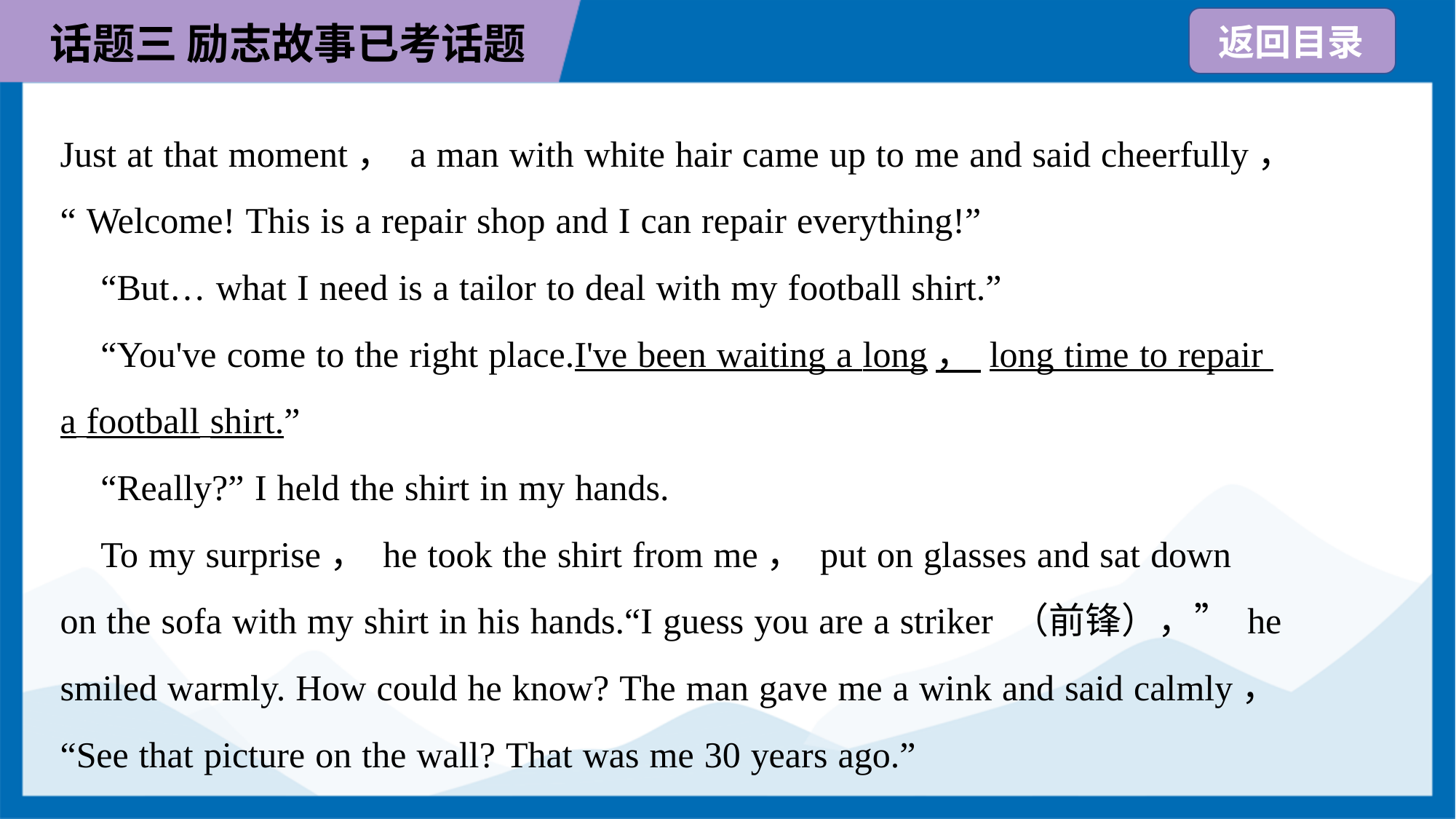

Just at that moment， a man with white hair came up to me and said cheerfully，
“ Welcome! This is a repair shop and I can repair everything!”
    “But… what I need is a tailor to deal with my football shirt.”
    “You've come to the right place.I've been waiting a long， long time to repair
a football shirt.”
    “Really?” I held the shirt in my hands.
    To my surprise， he took the shirt from me， put on glasses and sat down
on the sofa with my shirt in his hands.“I guess you are a striker （前锋），” he
smiled warmly. How could he know? The man gave me a wink and said calmly，
“See that picture on the wall? That was me 30 years ago.”